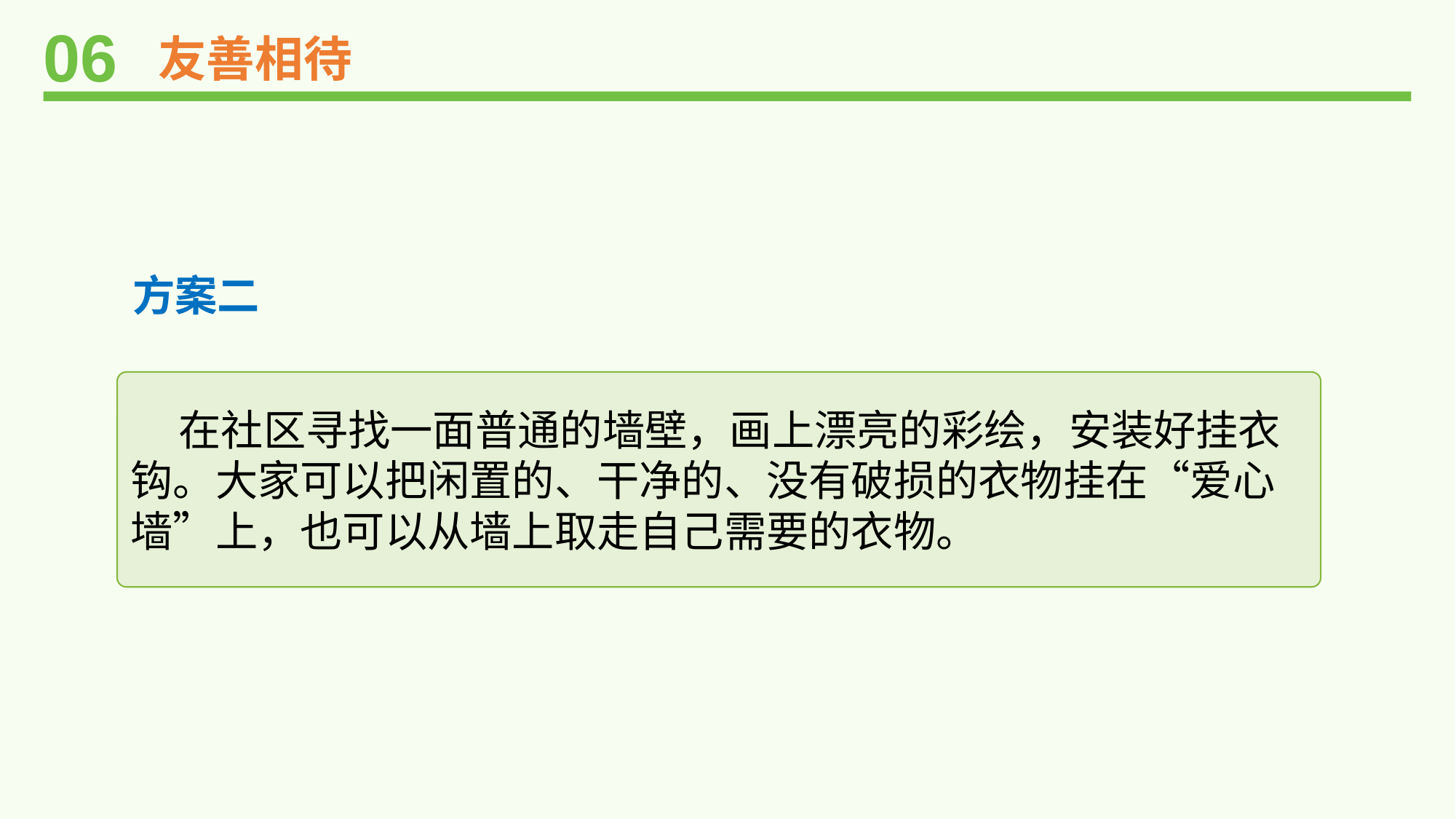

06
友善相待

方案二
    在社区寻找一面普通的墙壁，画上漂亮的彩绘，安装好挂衣钩。大家可以把闲置的、干净的、没有破损的衣物挂在“爱心墙”上，也可以从墙上取走自己需要的衣物。